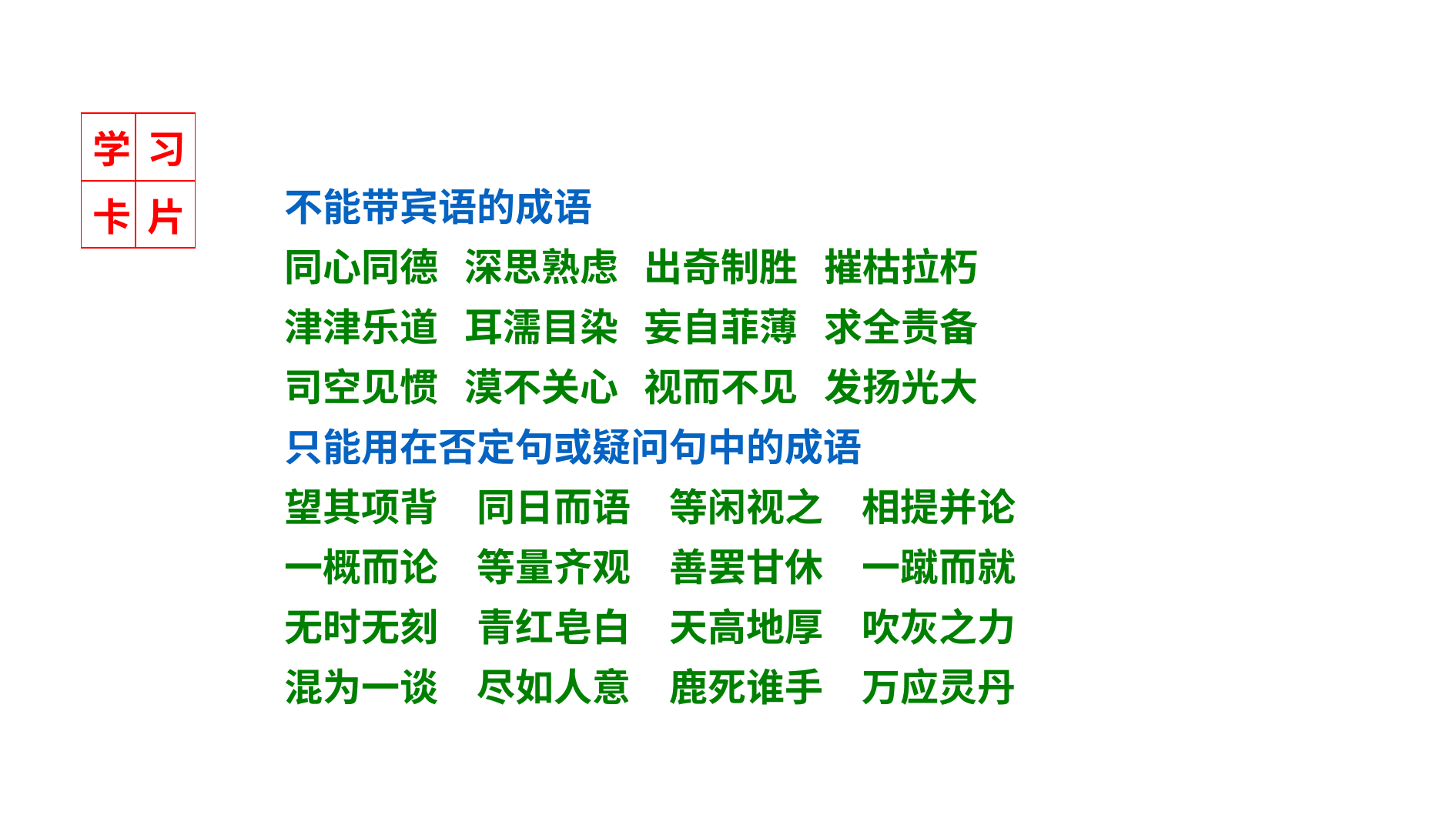

| 学 | 习 |
| --- | --- |
| 卡 | 片 |

不能带宾语的成语
同心同德   深思熟虑   出奇制胜   摧枯拉朽
津津乐道   耳濡目染   妄自菲薄   求全责备
司空见惯   漠不关心   视而不见   发扬光大
只能用在否定句或疑问句中的成语
望其项背　同日而语　等闲视之　相提并论
一概而论　等量齐观　善罢甘休　一蹴而就
无时无刻　青红皂白　天高地厚　吹灰之力
混为一谈　尽如人意　鹿死谁手　万应灵丹